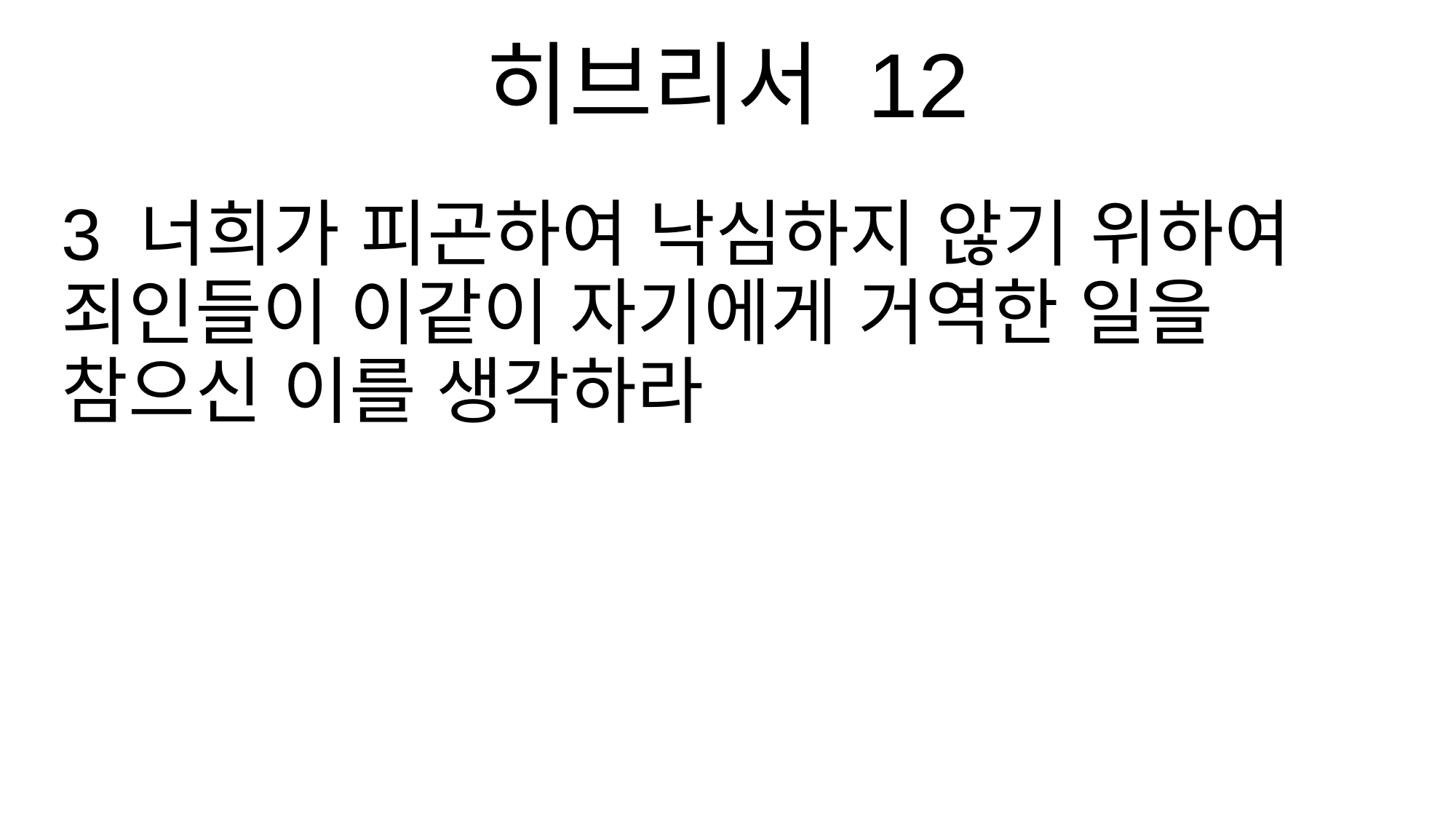

히브리서 12
3 너희가 피곤하여 낙심하지 않기 위하여 죄인들이 이같이 자기에게 거역한 일을 참으신 이를 생각하라